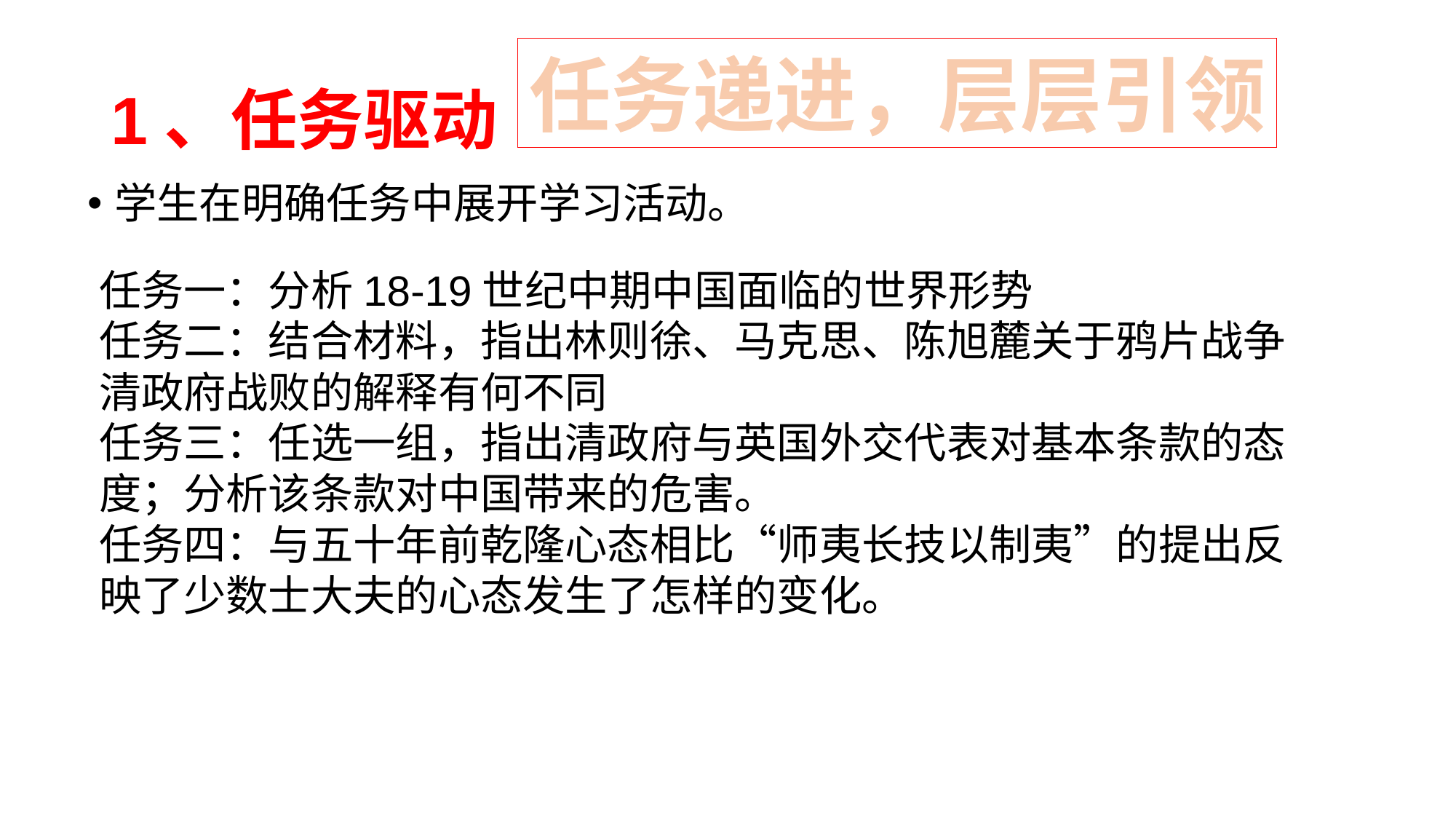

任务递进，层层引领
# 1、任务驱动
学生在明确任务中展开学习活动。
任务一：分析18-19世纪中期中国面临的世界形势
任务二：结合材料，指出林则徐、马克思、陈旭麓关于鸦片战争清政府战败的解释有何不同
任务三：任选一组，指出清政府与英国外交代表对基本条款的态度；分析该条款对中国带来的危害。
任务四：与五十年前乾隆心态相比“师夷长技以制夷”的提出反映了少数士大夫的心态发生了怎样的变化。